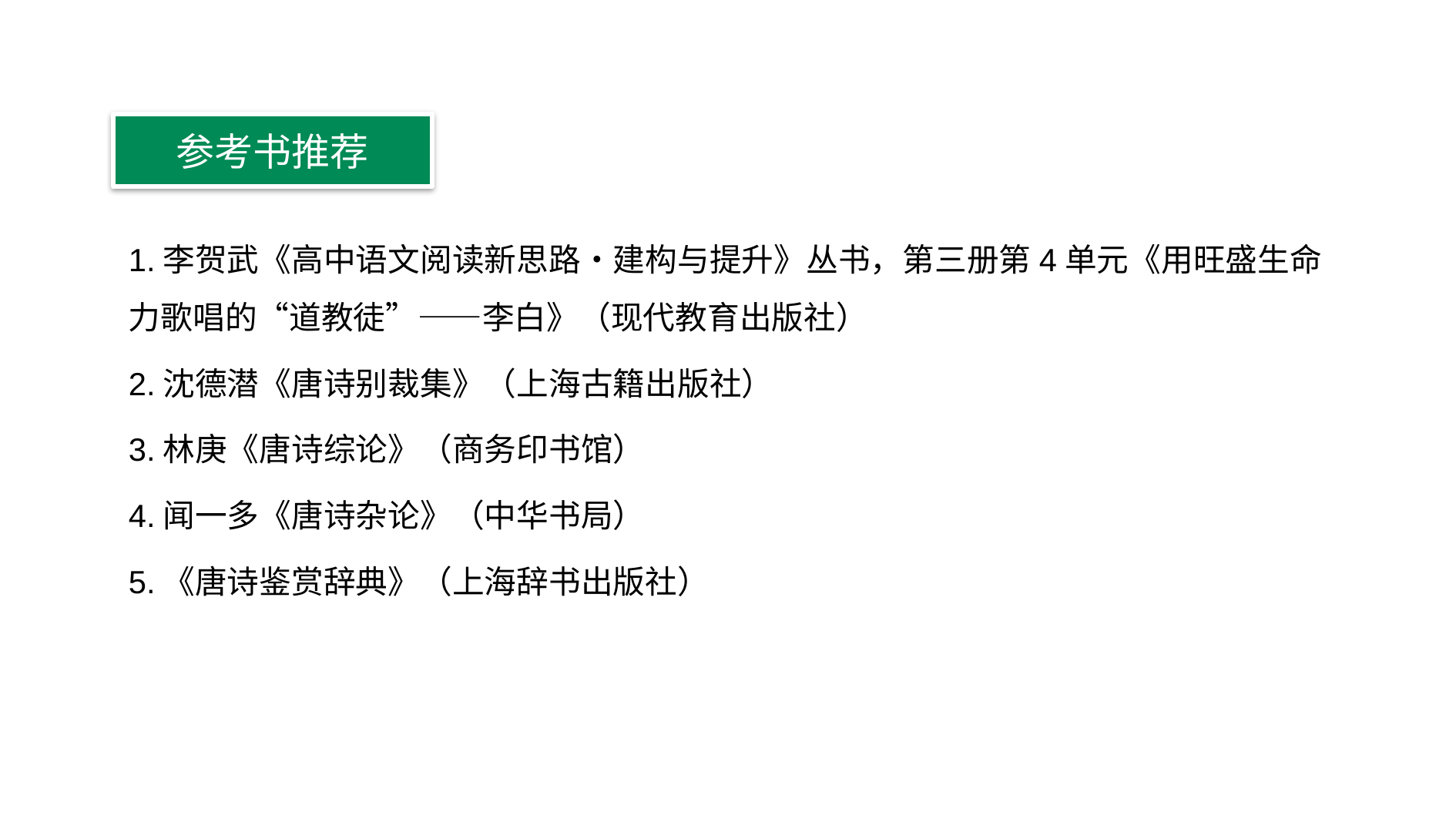

# 参考书推荐
1.李贺武《高中语文阅读新思路•建构与提升》丛书，第三册第4单元《用旺盛生命力歌唱的“道教徒”——李白》（现代教育出版社）
2.沈德潜《唐诗别裁集》（上海古籍出版社）
3.林庚《唐诗综论》（商务印书馆）
4.闻一多《唐诗杂论》（中华书局）
5.《唐诗鉴赏辞典》（上海辞书出版社）